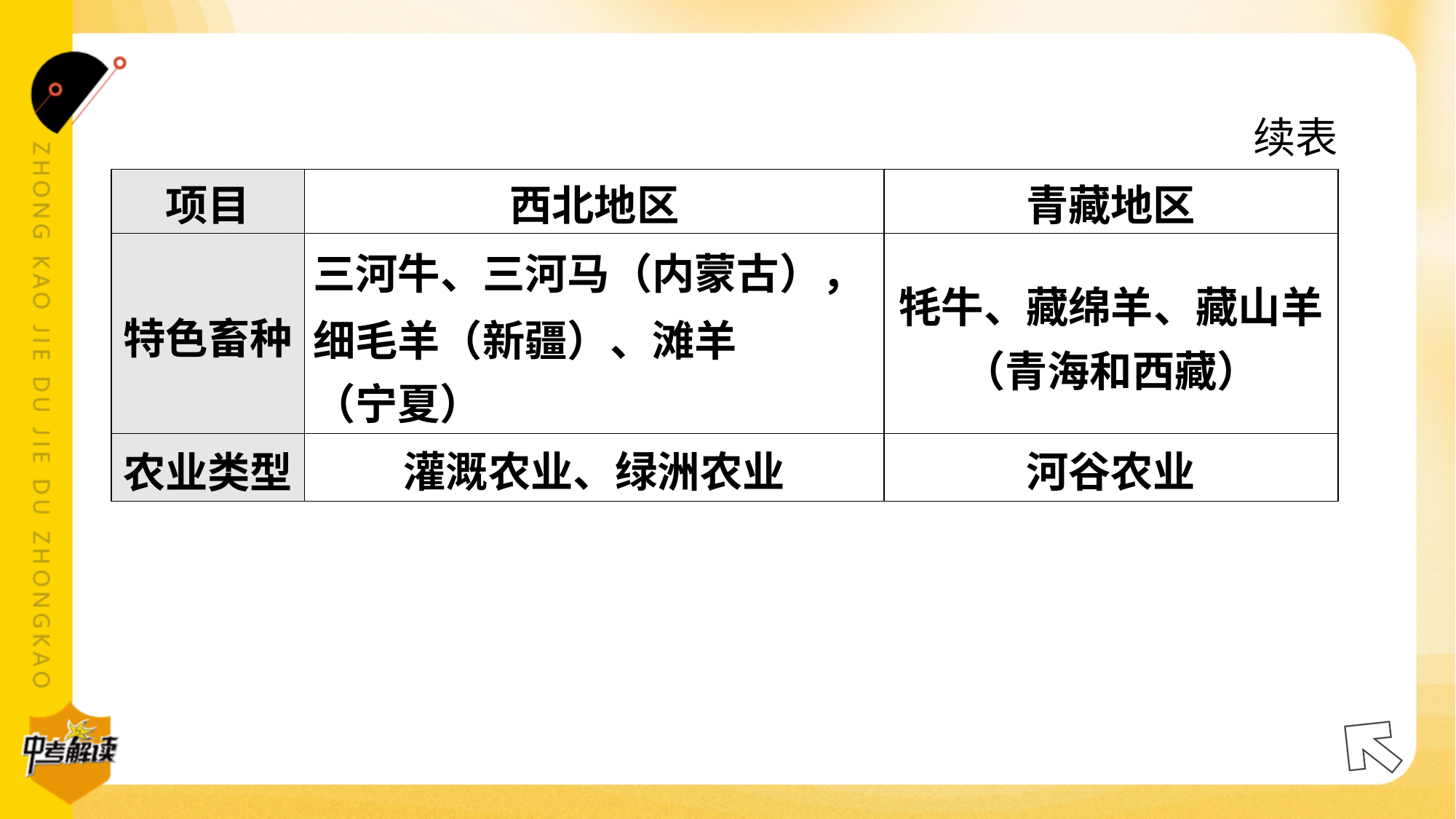

续表
| 项目 | 西北地区 | 青藏地区 |
| --- | --- | --- |
| 特色畜种 | 三河牛、三河马（内蒙古）， 细毛羊（新疆）、滩羊 （宁夏） | 牦牛、藏绵羊、藏山羊 （青海和西藏） |
| 农业类型 | 灌溉农业、绿洲农业 | 河谷农业 |